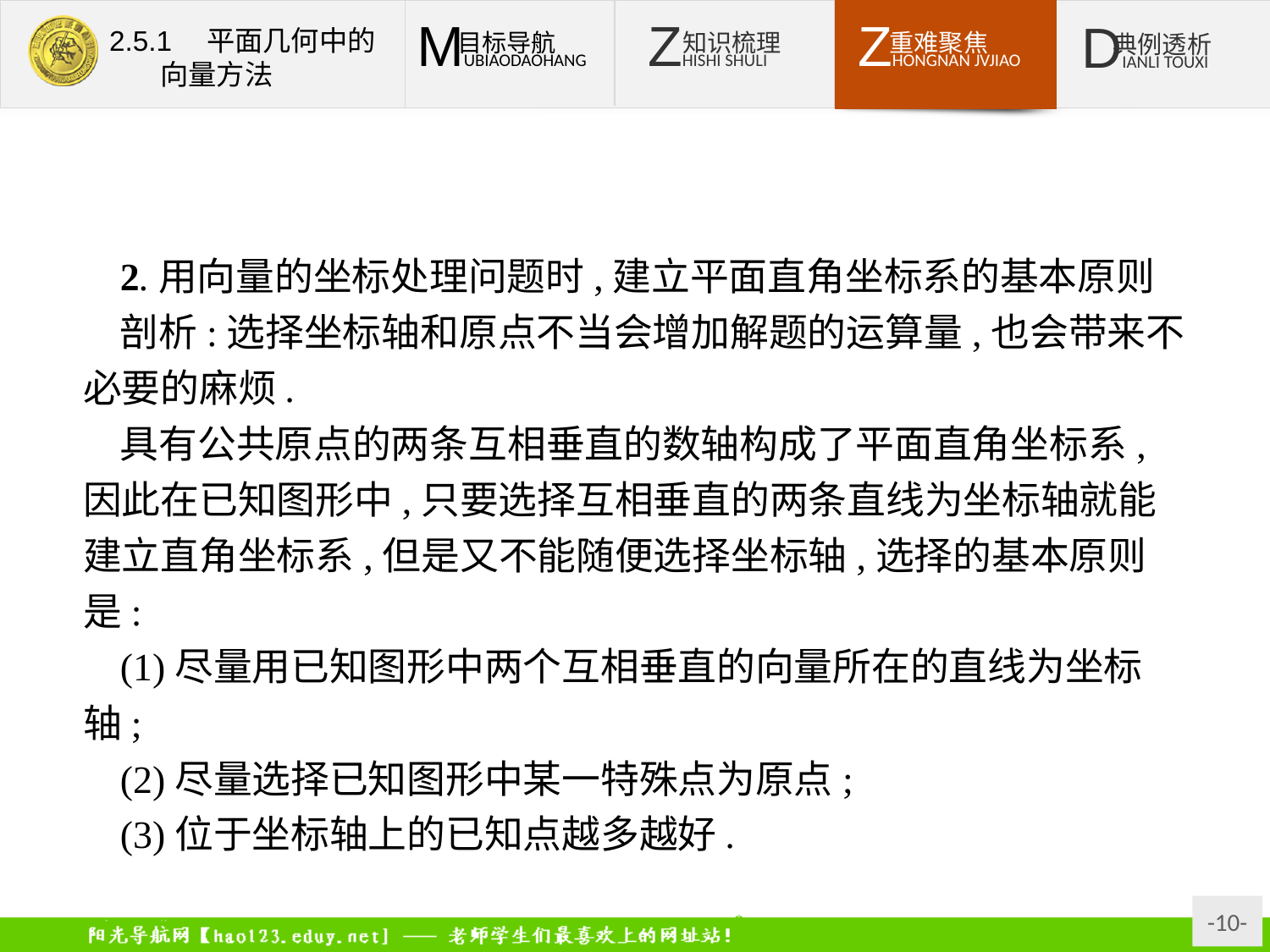

2.用向量的坐标处理问题时,建立平面直角坐标系的基本原则
剖析:选择坐标轴和原点不当会增加解题的运算量,也会带来不必要的麻烦.
具有公共原点的两条互相垂直的数轴构成了平面直角坐标系,因此在已知图形中,只要选择互相垂直的两条直线为坐标轴就能建立直角坐标系,但是又不能随便选择坐标轴,选择的基本原则是:
(1)尽量用已知图形中两个互相垂直的向量所在的直线为坐标轴;
(2)尽量选择已知图形中某一特殊点为原点;
(3)位于坐标轴上的已知点越多越好.